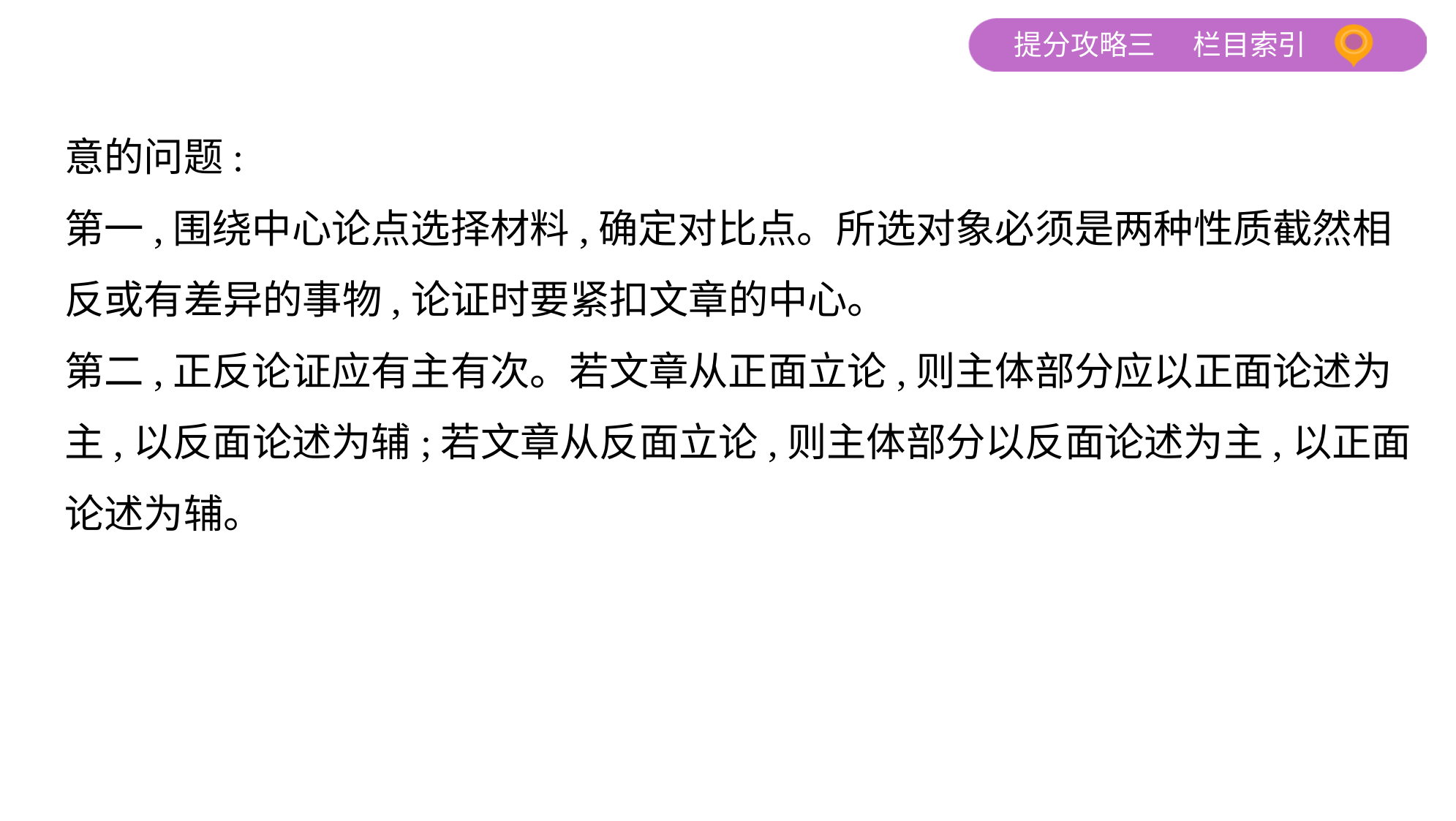

意的问题:
第一,围绕中心论点选择材料,确定对比点。所选对象必须是两种性质截然相
反或有差异的事物,论证时要紧扣文章的中心。
第二,正反论证应有主有次。若文章从正面立论,则主体部分应以正面论述为
主,以反面论述为辅;若文章从反面立论,则主体部分以反面论述为主,以正面
论述为辅。